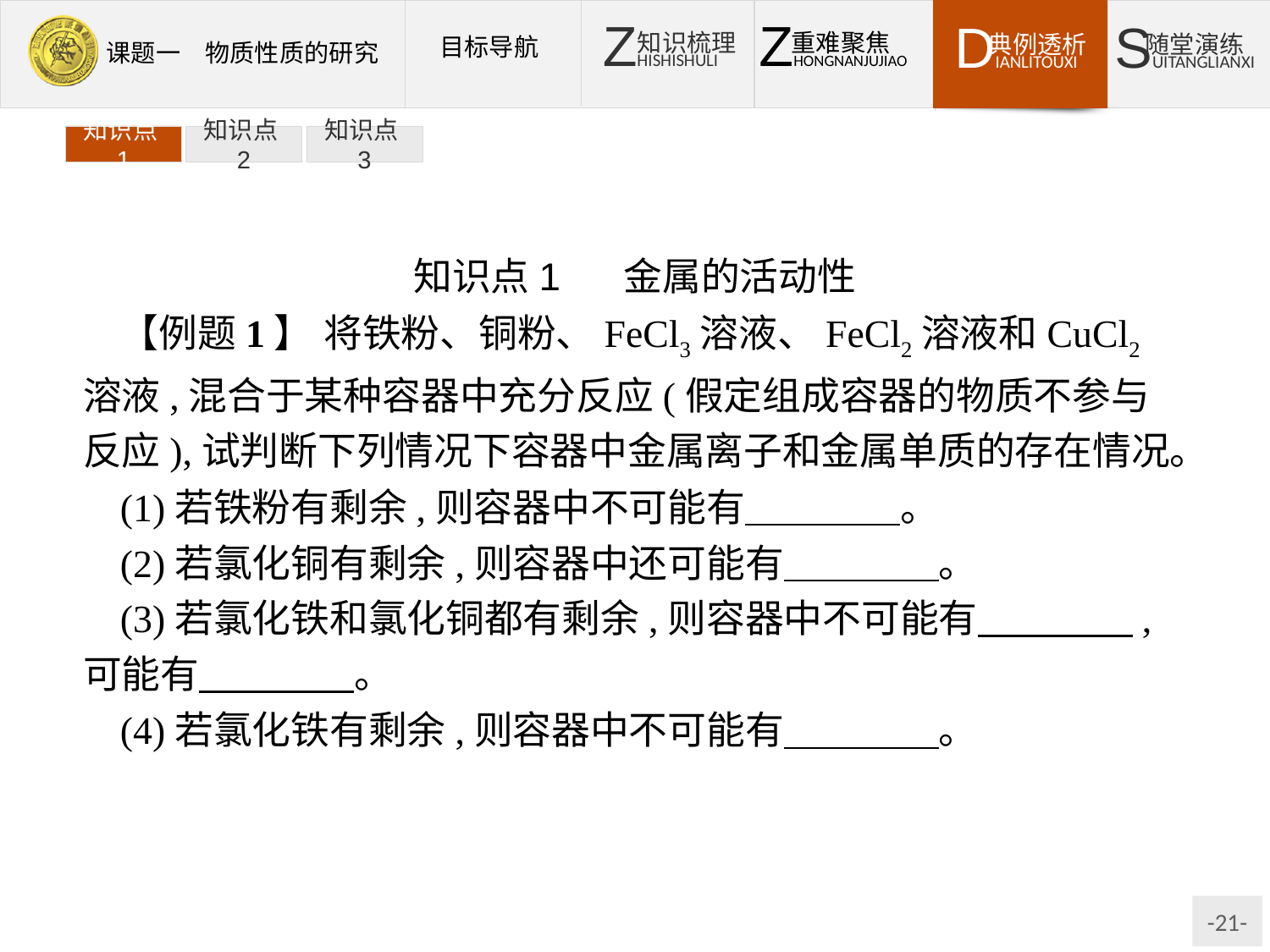

知识点1
知识点2
知识点3
知识点1     金属的活动性
【例题1】 将铁粉、铜粉、FeCl3溶液、FeCl2溶液和CuCl2溶液,混合于某种容器中充分反应(假定组成容器的物质不参与反应),试判断下列情况下容器中金属离子和金属单质的存在情况。
(1)若铁粉有剩余,则容器中不可能有　　　　。
(2)若氯化铜有剩余,则容器中还可能有　　　　。
(3)若氯化铁和氯化铜都有剩余,则容器中不可能有　　　　,可能有　　　　。
(4)若氯化铁有剩余,则容器中不可能有　　　　。